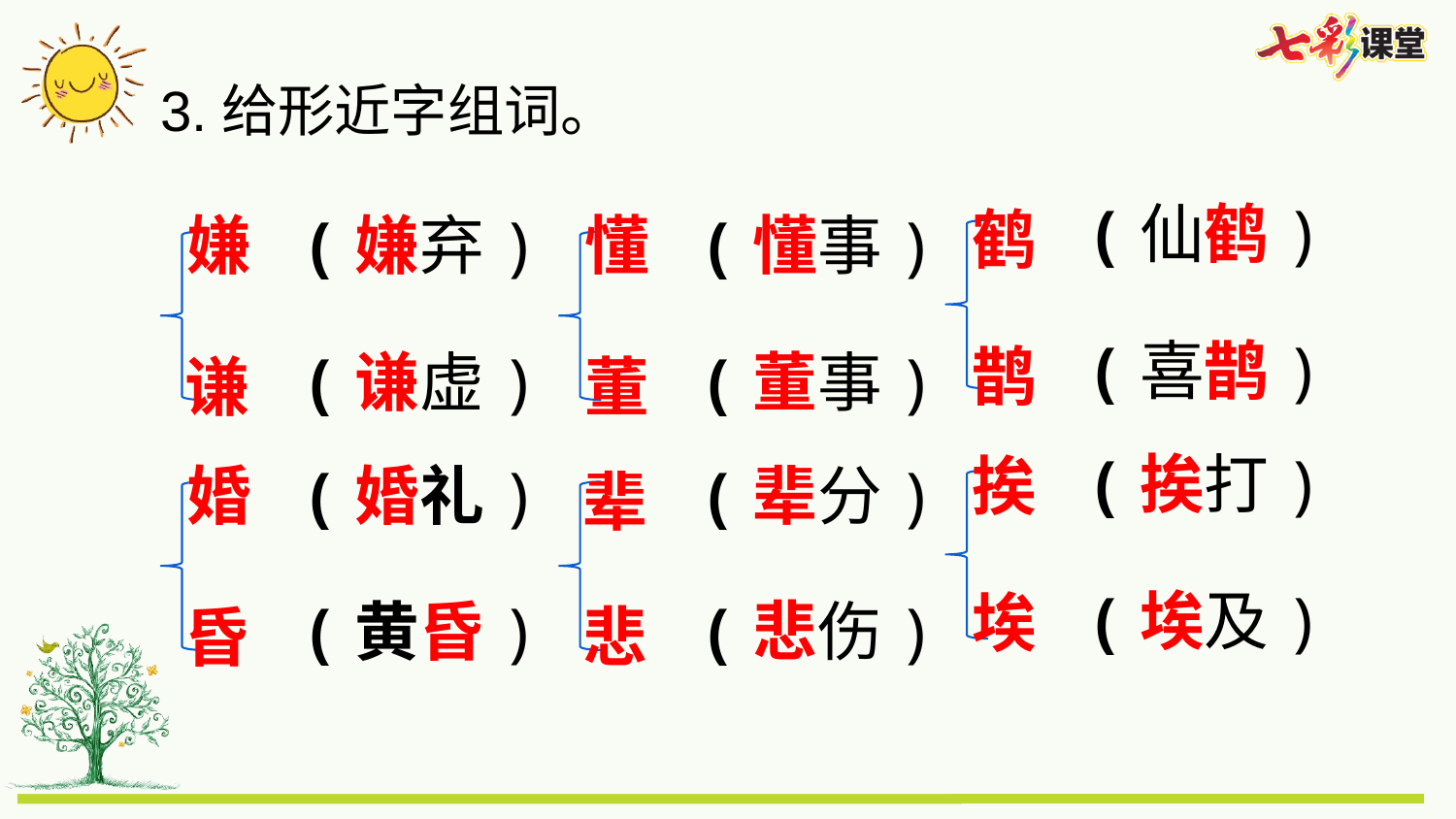

3.给形近字组词。
(仙鹤)
鹤
嫌
(嫌弃)
懂
(懂事)

(喜鹊)
鹊
(谦虚)
(董事)
谦
董
(挨打)
挨
婚
(婚礼)
(辈分)
辈

(埃及)
埃
(黄昏)
(悲伤)
昏
悲